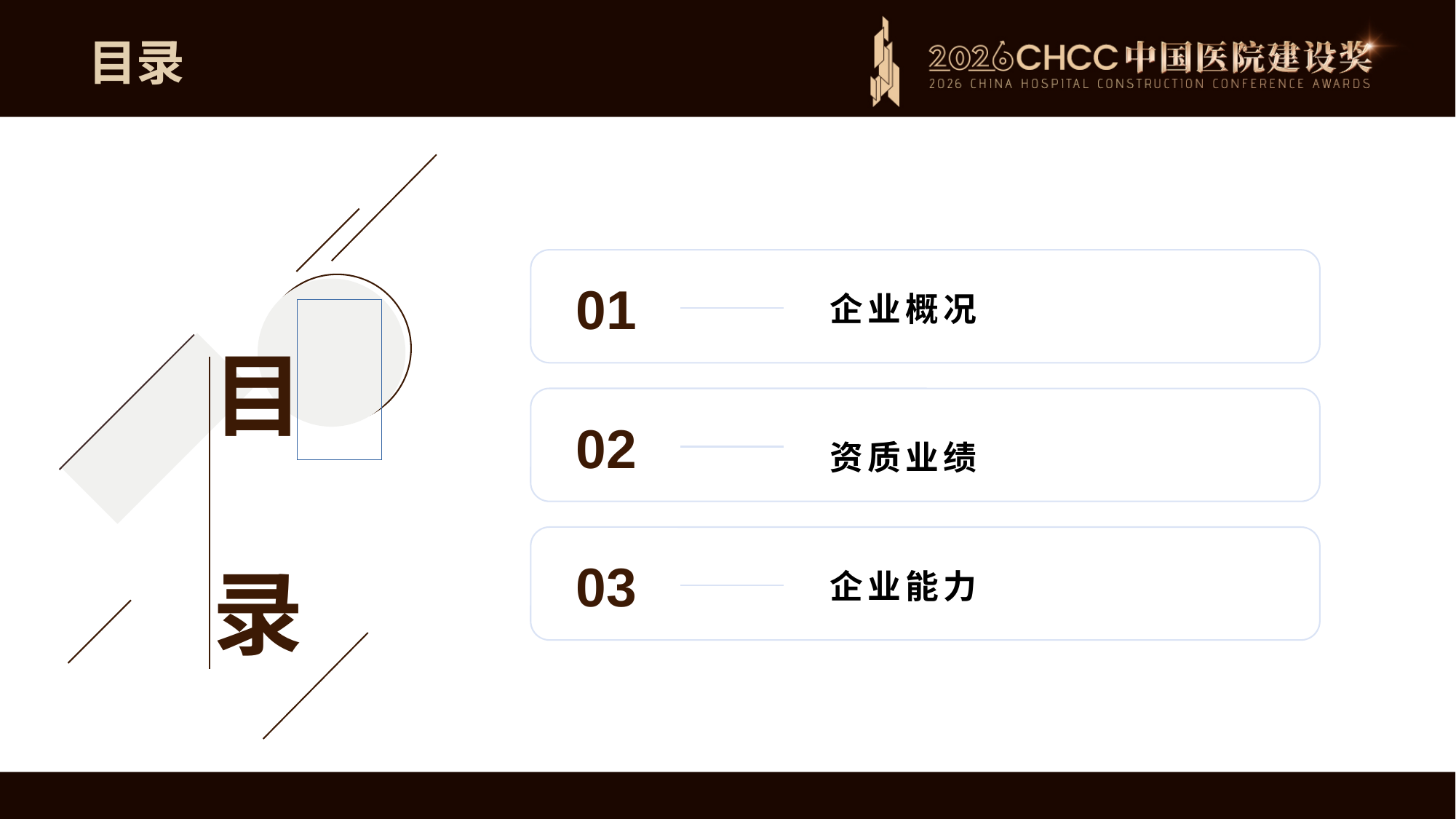

目录

目

录

01
企业概况

02
资质业绩

03
企业能力